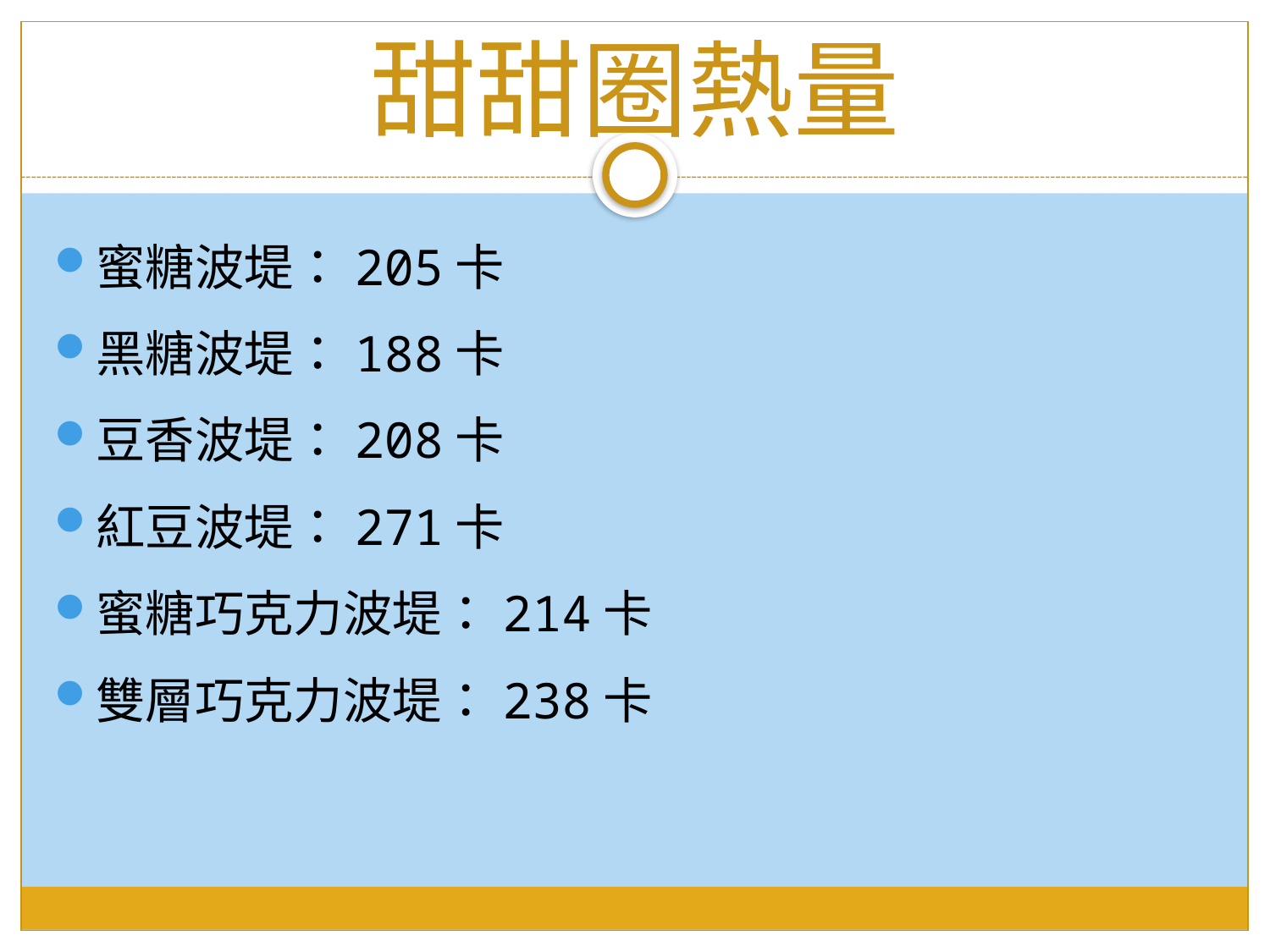

# 甜甜圈熱量
蜜糖波堤：205卡
黑糖波堤：188卡
豆香波堤：208卡
紅豆波堤：271卡
蜜糖巧克力波堤：214卡
雙層巧克力波堤：238卡